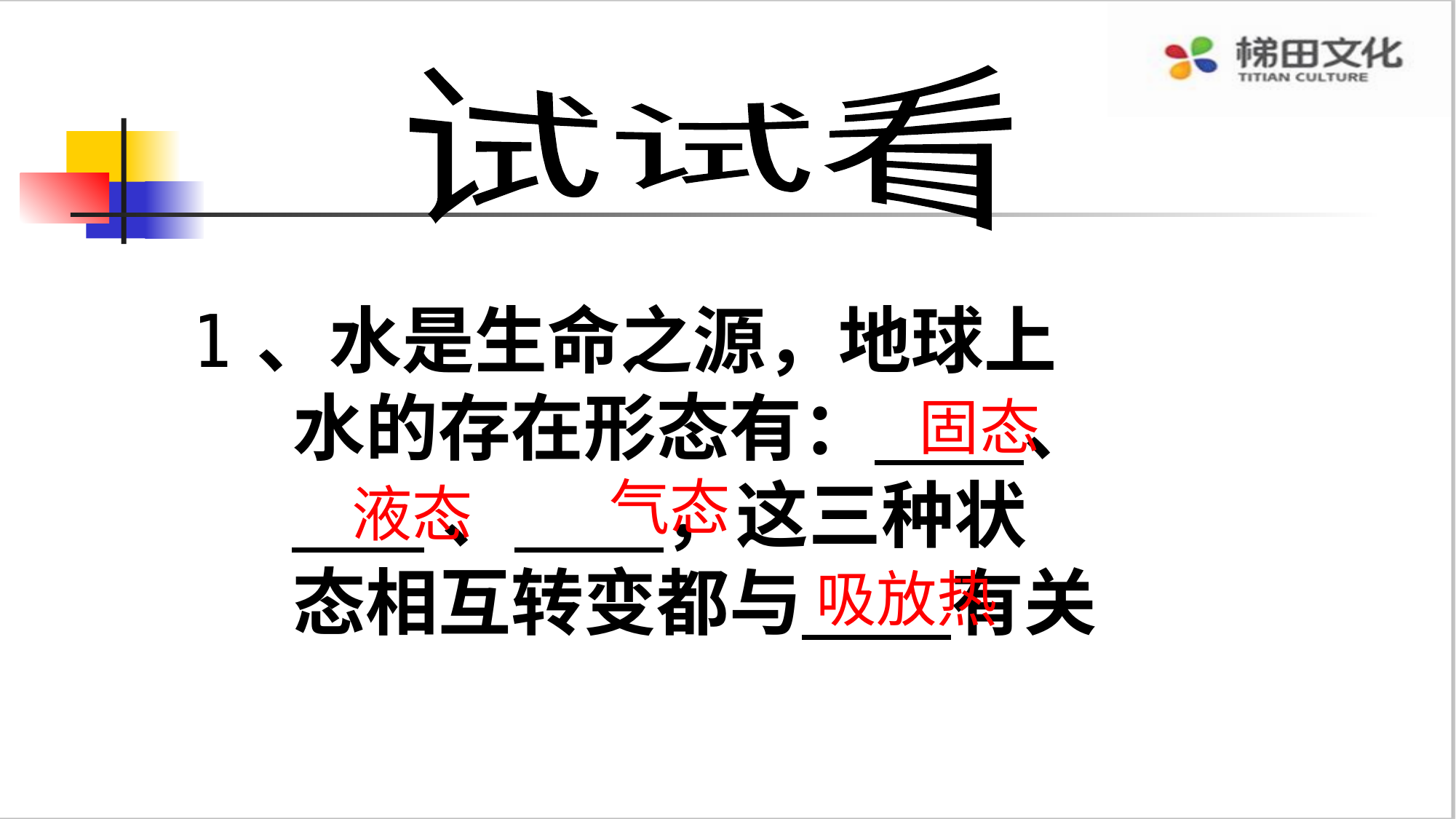

试试看
1、水是生命之源，地球上
     水的存在形态有：         、
              、         ，这三种状
     态相互转变都与         有关
固态
气态
液态
吸放热